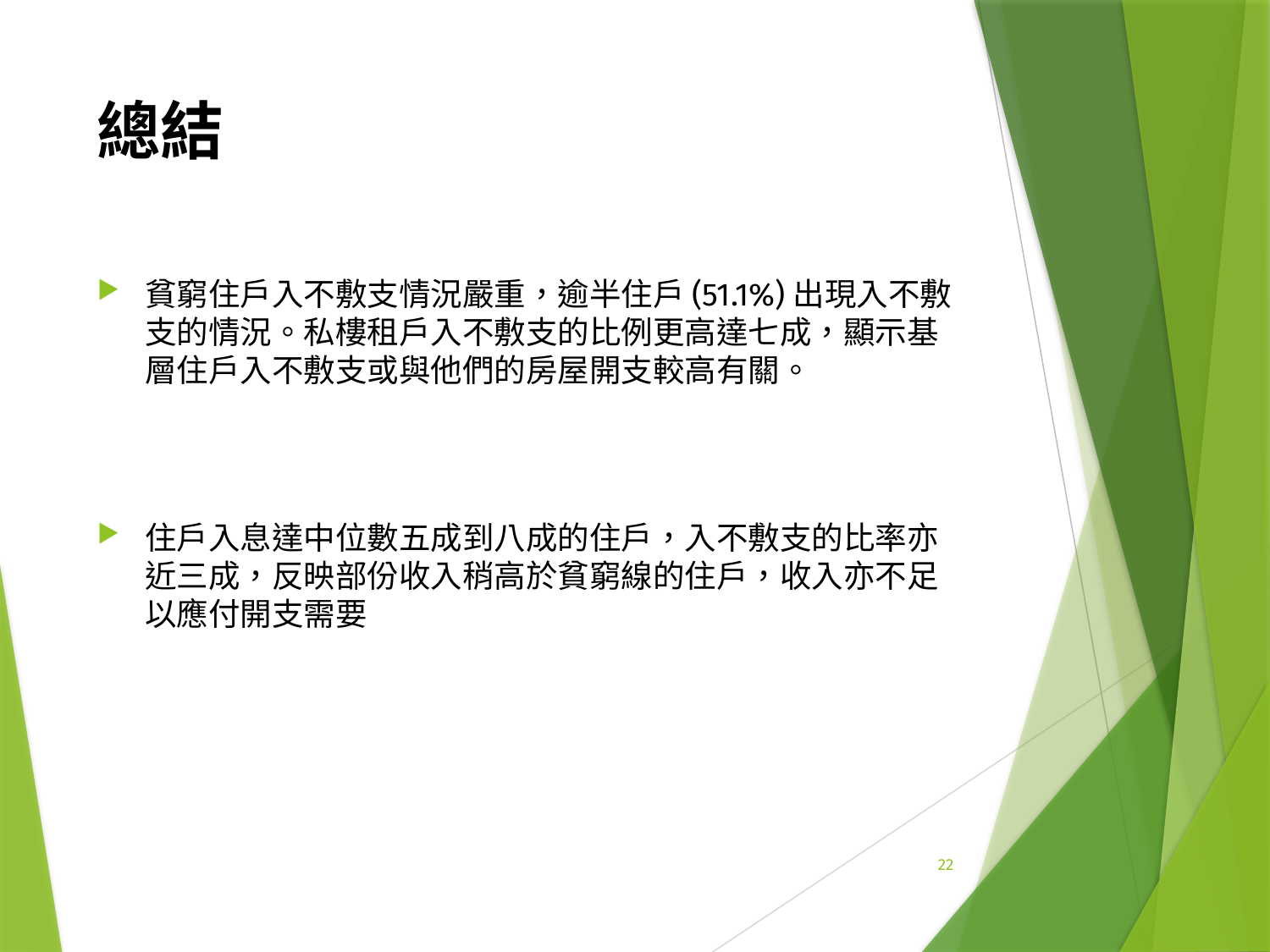

# 總結
貧窮住戶入不敷支情況嚴重，逾半住戶(51.1%)出現入不敷支的情況。私樓租戶入不敷支的比例更高達七成，顯示基層住戶入不敷支或與他們的房屋開支較高有關。

住戶入息達中位數五成到八成的住戶，入不敷支的比率亦近三成，反映部份收入稍高於貧窮線的住戶，收入亦不足以應付開支需要

22